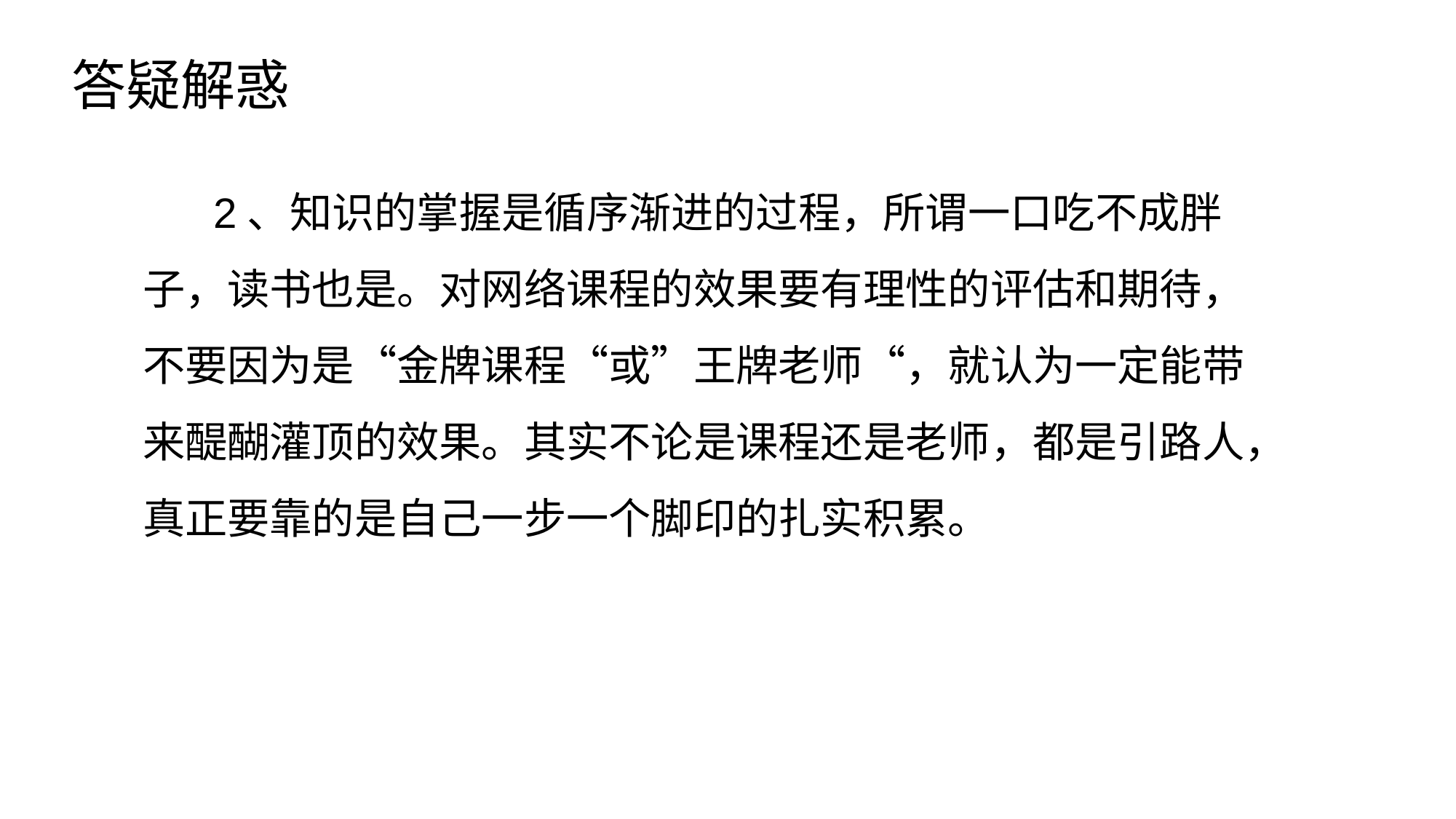

答疑解惑
      2、知识的掌握是循序渐进的过程，所谓一口吃不成胖子，读书也是。对网络课程的效果要有理性的评估和期待，不要因为是“金牌课程“或”王牌老师“，就认为一定能带来醍醐灌顶的效果。其实不论是课程还是老师，都是引路人，真正要靠的是自己一步一个脚印的扎实积累。